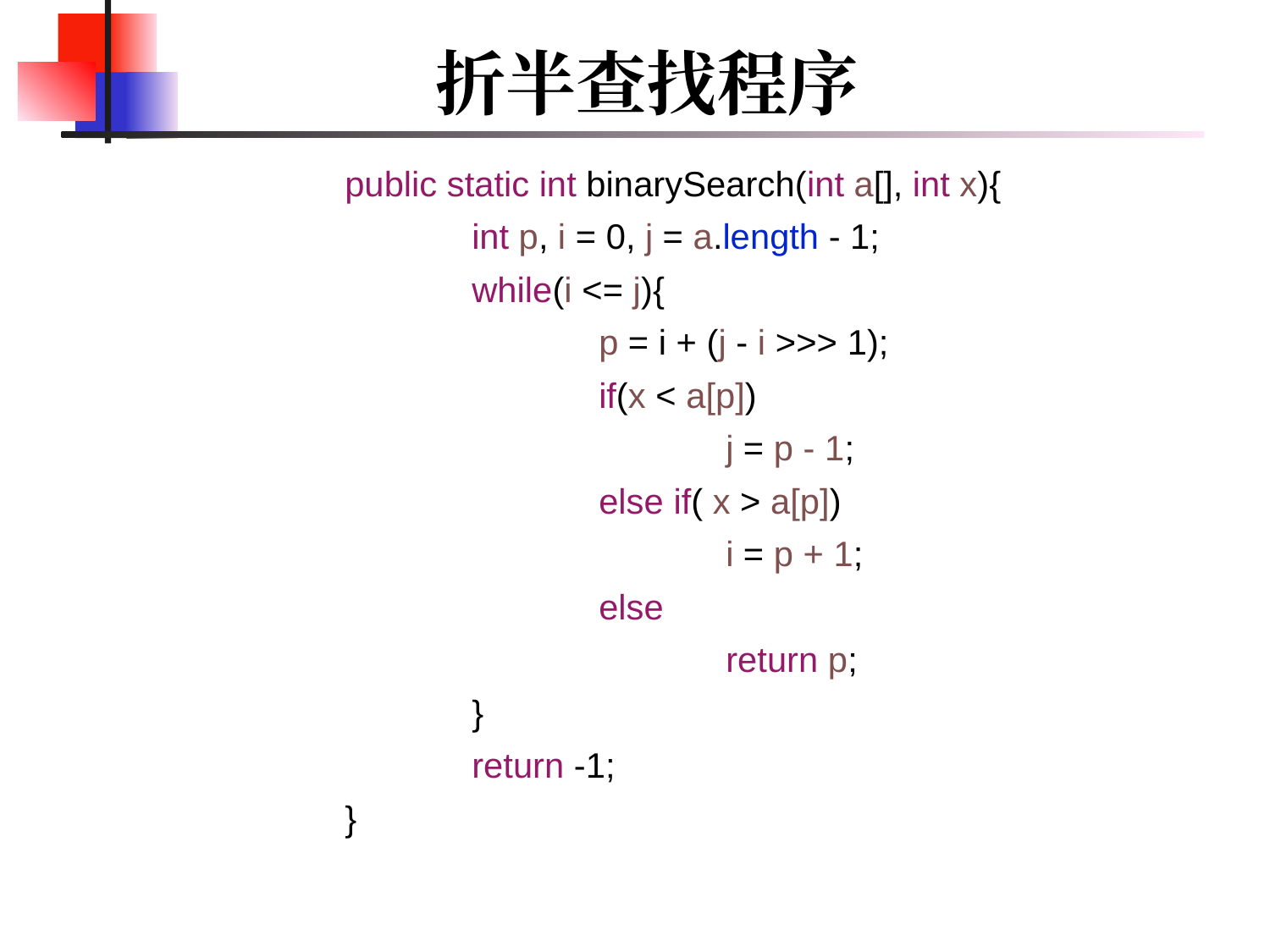

# 折半查找程序
	public static int binarySearch(int a[], int x){
		int p, i = 0, j = a.length - 1;
		while(i <= j){
			p = i + (j - i >>> 1);
			if(x < a[p])
				j = p - 1;
			else if( x > a[p])
				i = p + 1;
			else
				return p;
		}
		return -1;
	}